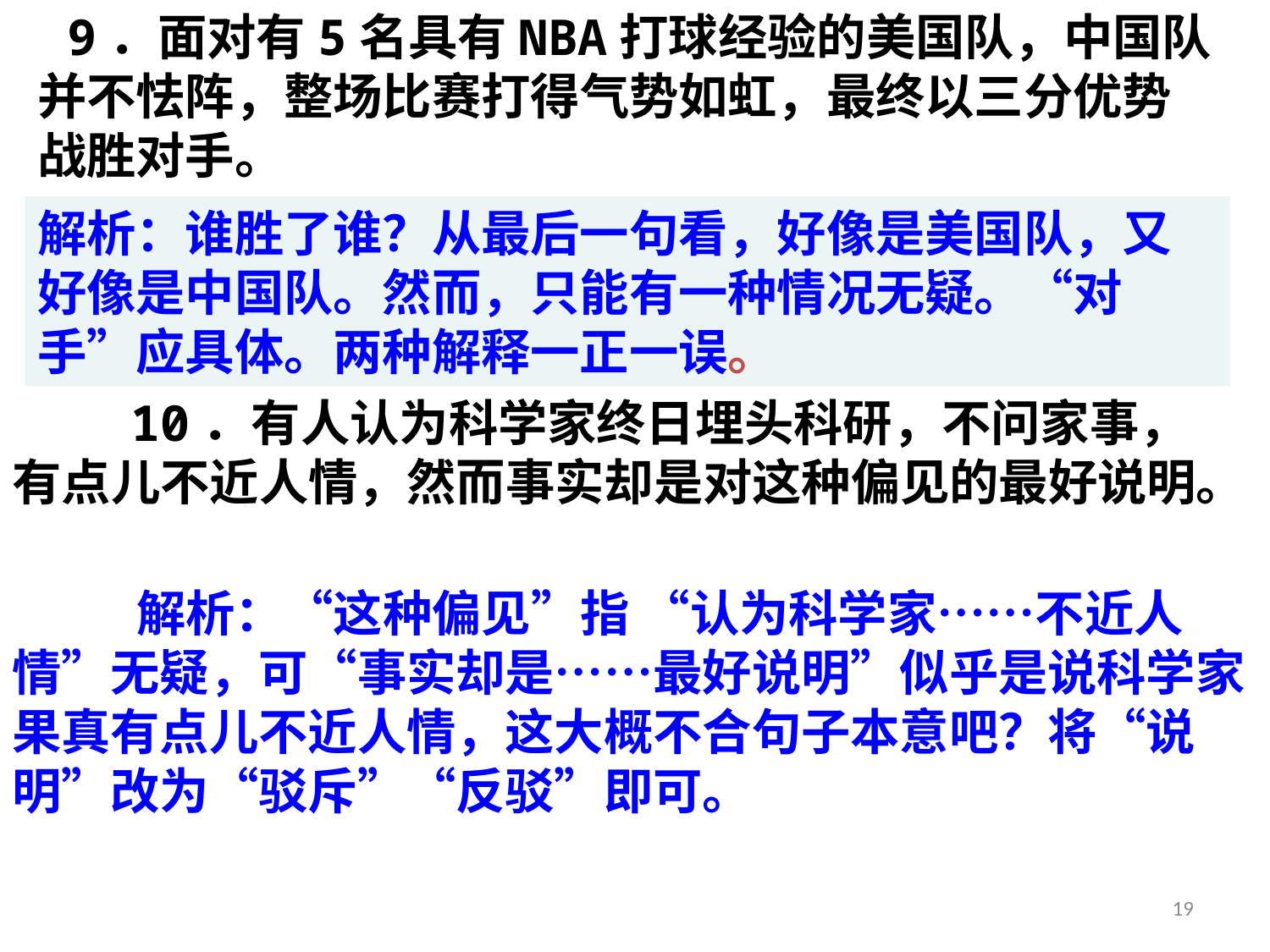

9．面对有5名具有NBA打球经验的美国队，中国队并不怯阵，整场比赛打得气势如虹，最终以三分优势战胜对手。
解析：谁胜了谁？从最后一句看，好像是美国队，又好像是中国队。然而，只能有一种情况无疑。“对手”应具体。两种解释一正一误。
    10．有人认为科学家终日埋头科研，不问家事，有点儿不近人情，然而事实却是对这种偏见的最好说明。
          解析：“这种偏见”指 “认为科学家……不近人情”无疑，可“事实却是……最好说明”似乎是说科学家果真有点儿不近人情，这大概不合句子本意吧？将“说明”改为“驳斥”“反驳”即可。
19